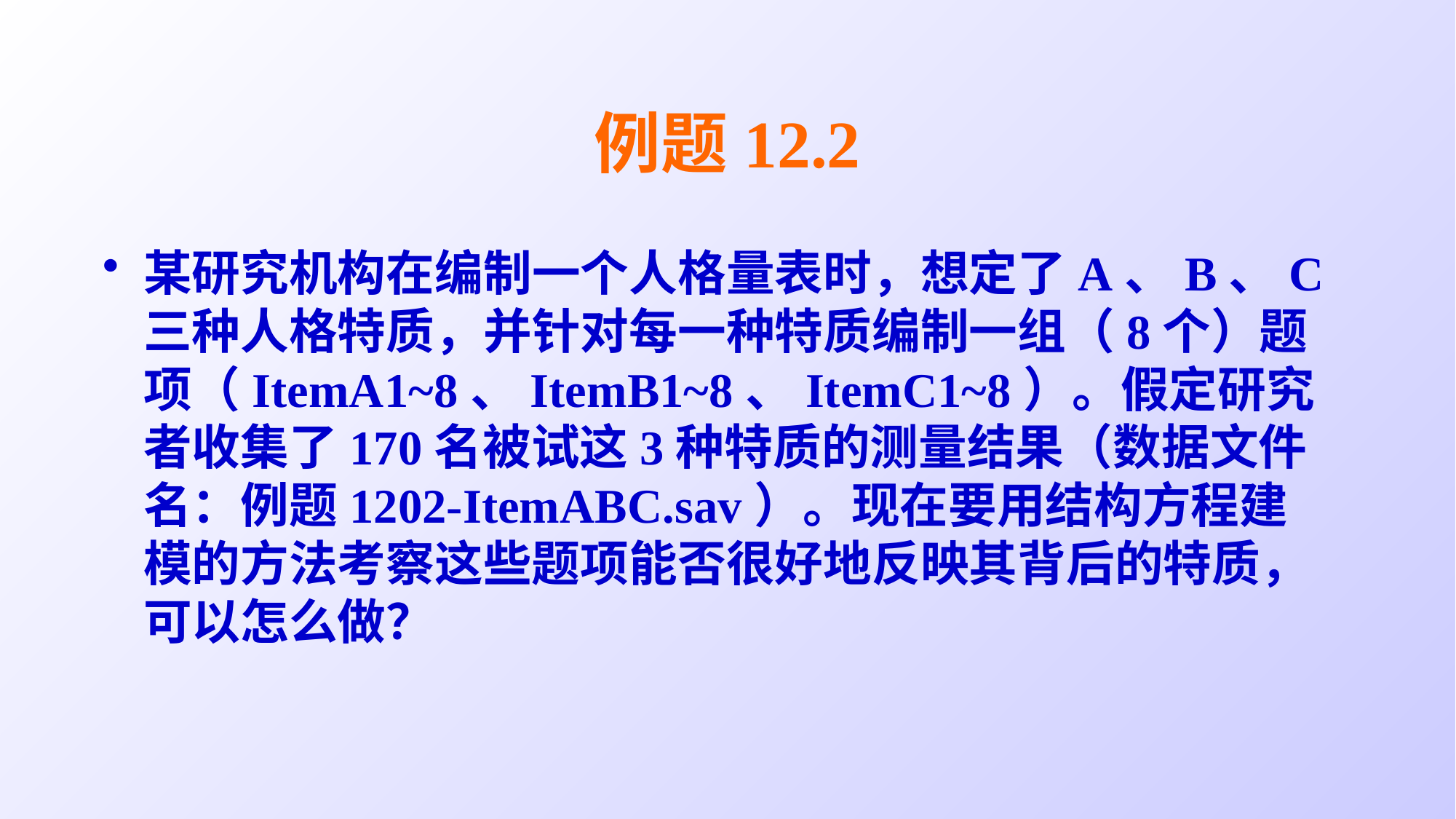

# 例题12.2
某研究机构在编制一个人格量表时，想定了A、B、C三种人格特质，并针对每一种特质编制一组（8个）题项（ItemA1~8、ItemB1~8、ItemC1~8）。假定研究者收集了170名被试这3种特质的测量结果（数据文件名：例题1202-ItemABC.sav）。现在要用结构方程建模的方法考察这些题项能否很好地反映其背后的特质，可以怎么做？